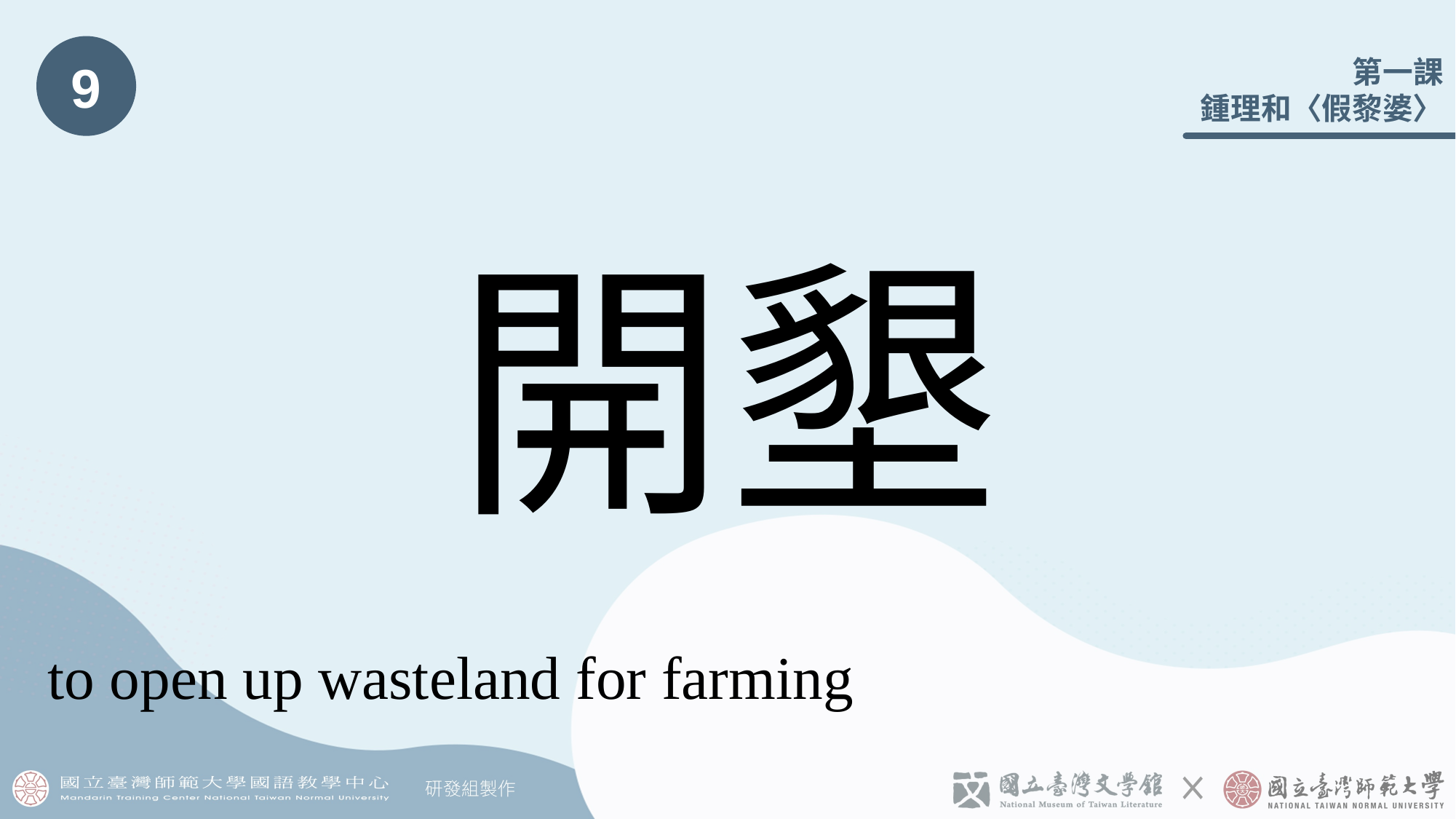

9
# 開墾
to open up wasteland for farming